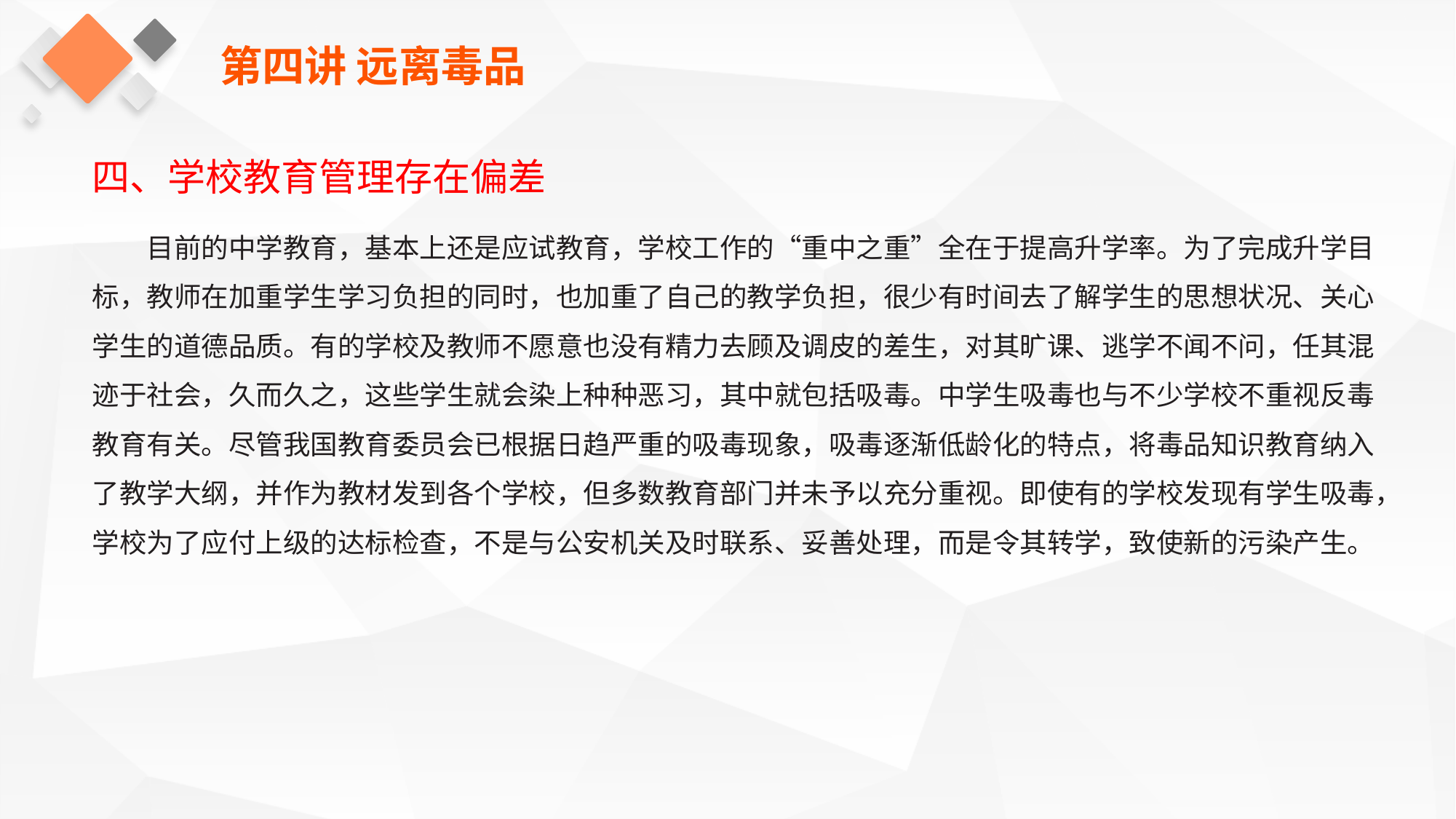

第四讲 远离毒品
四、学校教育管理存在偏差
目前的中学教育，基本上还是应试教育，学校工作的“重中之重”全在于提高升学率。为了完成升学目标，教师在加重学生学习负担的同时，也加重了自己的教学负担，很少有时间去了解学生的思想状况、关心学生的道德品质。有的学校及教师不愿意也没有精力去顾及调皮的差生，对其旷课、逃学不闻不问，任其混迹于社会，久而久之，这些学生就会染上种种恶习，其中就包括吸毒。中学生吸毒也与不少学校不重视反毒教育有关。尽管我国教育委员会已根据日趋严重的吸毒现象，吸毒逐渐低龄化的特点，将毒品知识教育纳入了教学大纲，并作为教材发到各个学校，但多数教育部门并未予以充分重视。即使有的学校发现有学生吸毒，学校为了应付上级的达标检查，不是与公安机关及时联系、妥善处理，而是令其转学，致使新的污染产生。